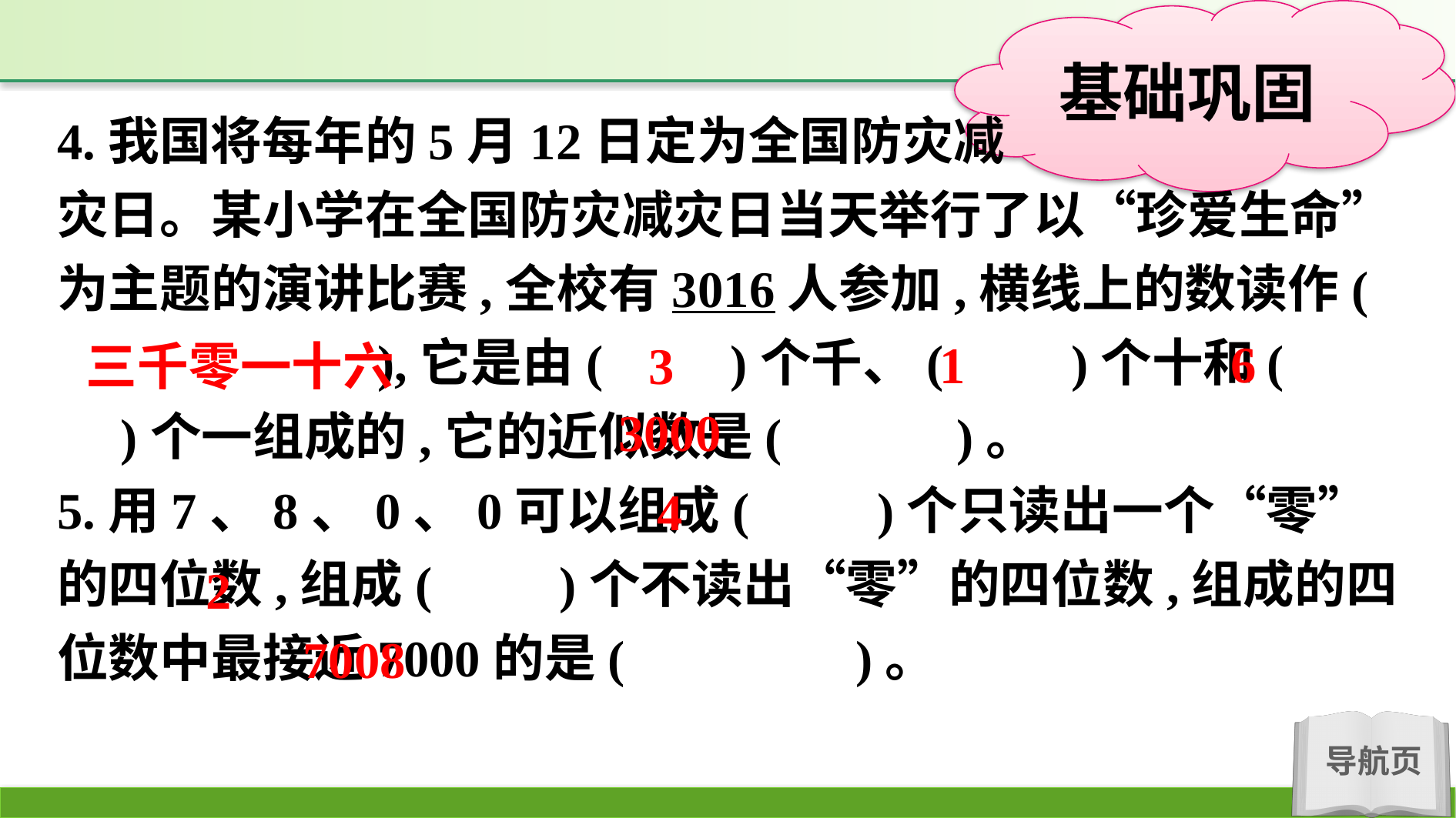

4.我国将每年的5月12日定为全国防灾减
灾日。某小学在全国防灾减灾日当天举行了以“珍爱生命”为主题的演讲比赛,全校有3016人参加,横线上的数读作(          　　　　),它是由(　　)个千、(　　)个十和(　　)个一组成的,它的近似数是(　    　)。
5.用7、8、0、0可以组成(　　)个只读出一个“零”的四位数,组成(　　)个不读出“零”的四位数,组成的四位数中最接近7000的是(　　　　)。
6
1
3
三千零一十六
3000
4
2
7008